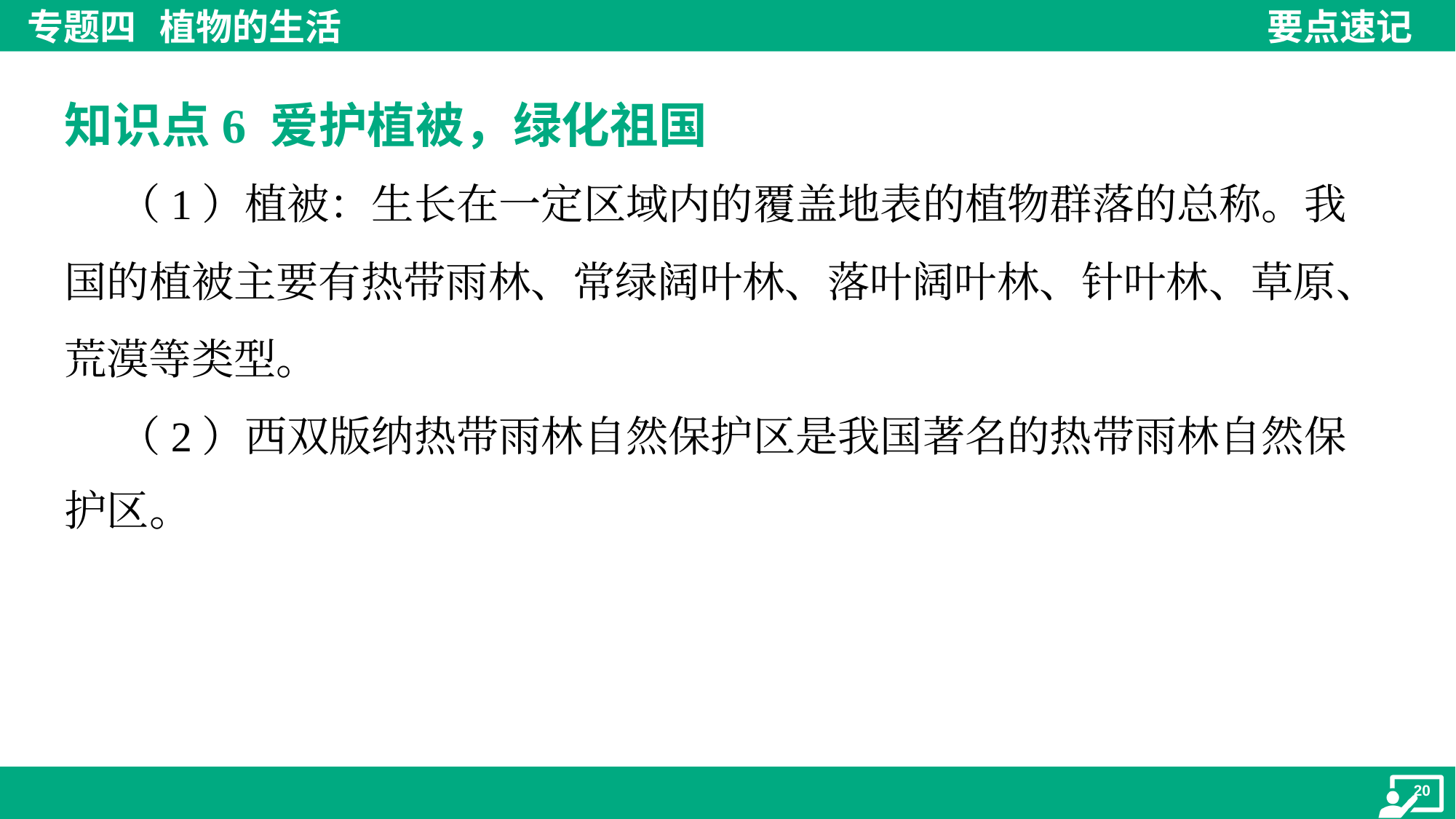

知识点6 爱护植被，绿化祖国
    （1）植被：生长在一定区域内的覆盖地表的植物群落的总称。我
国的植被主要有热带雨林、常绿阔叶林、落叶阔叶林、针叶林、草原、
荒漠等类型。
    （2）西双版纳热带雨林自然保护区是我国著名的热带雨林自然保
护区。